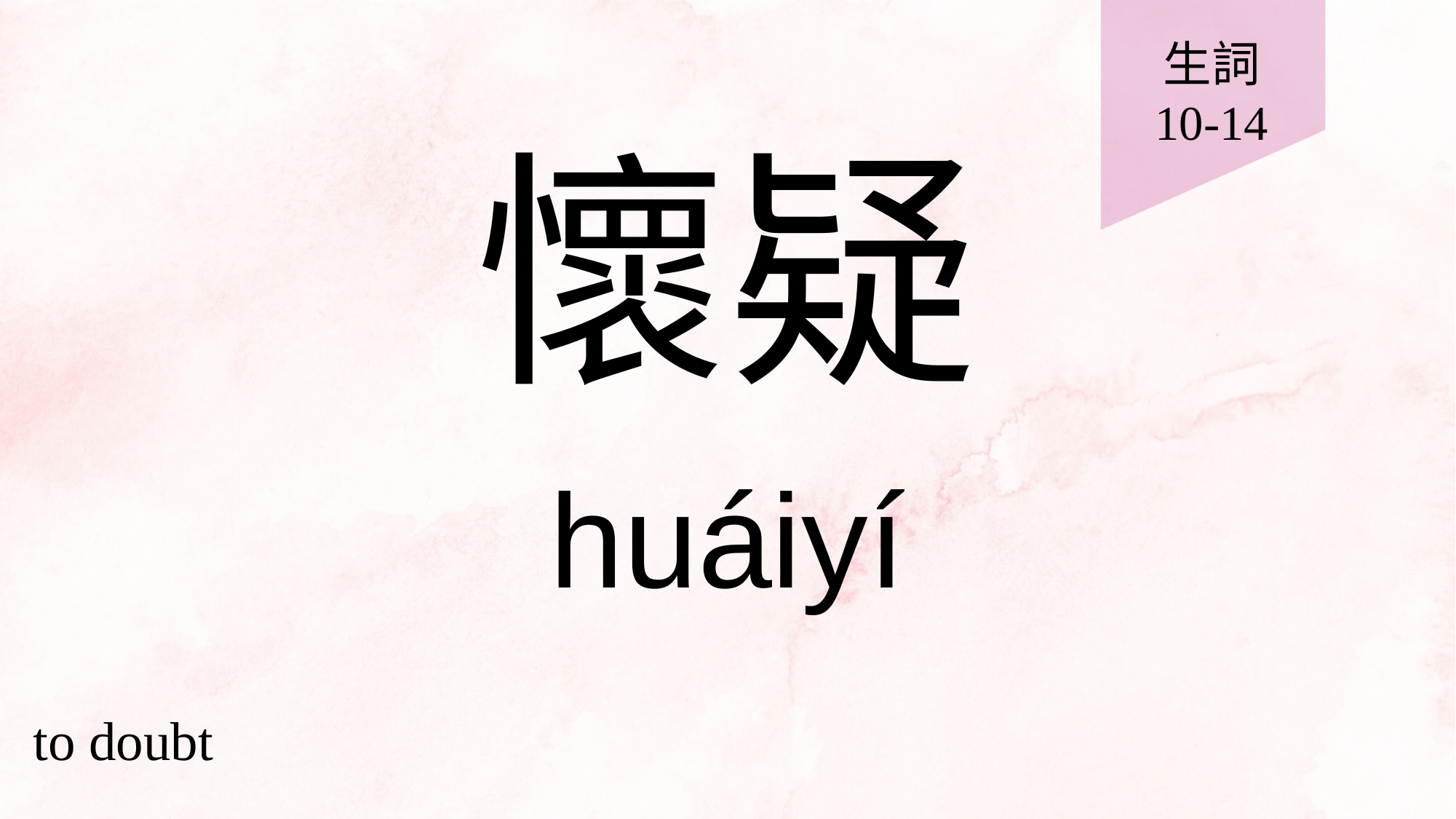

生詞
10-14
# 懷疑
huáiyí
to doubt